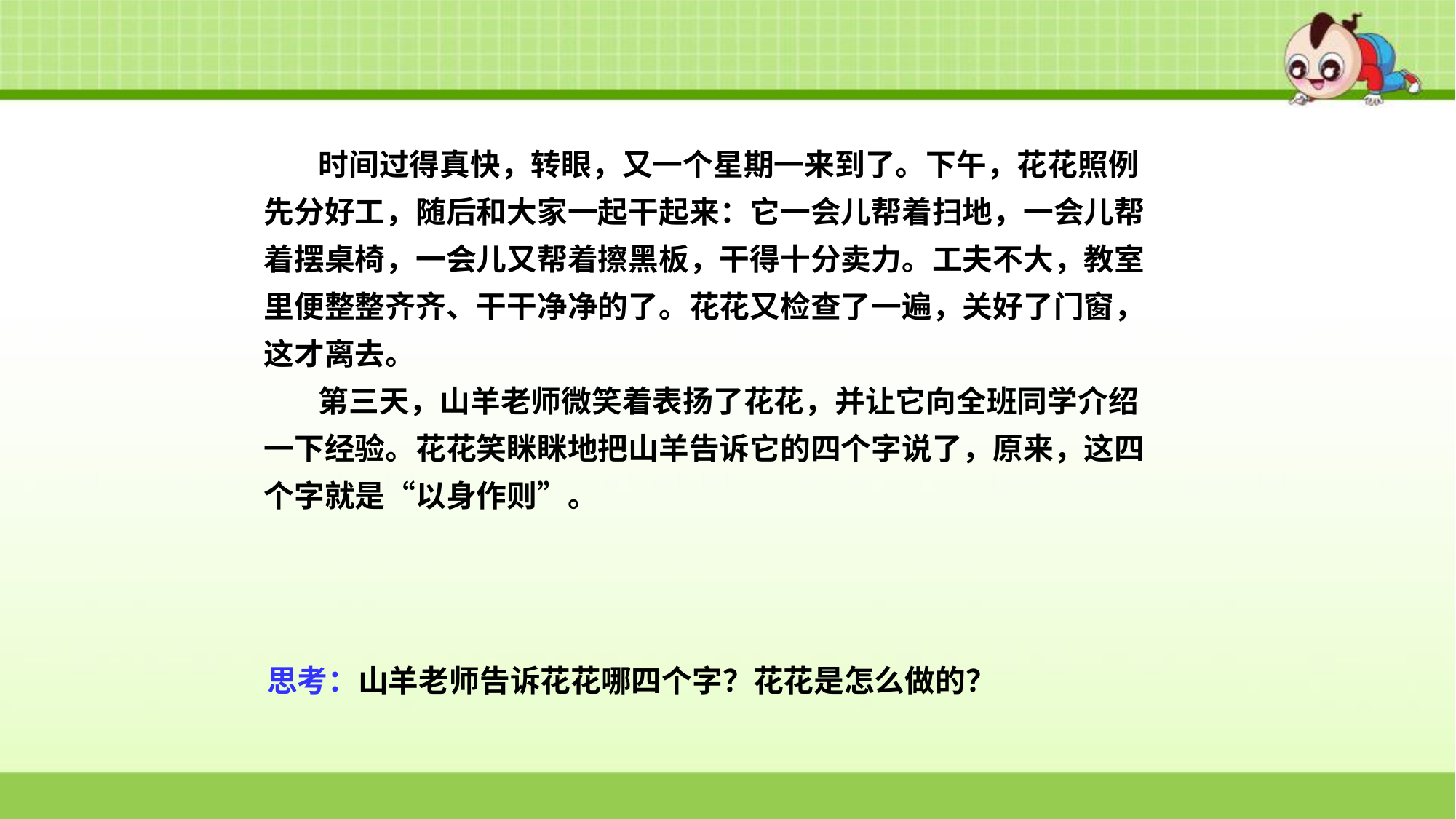

时间过得真快，转眼，又一个星期一来到了。下午，花花照例先分好工，随后和大家一起干起来：它一会儿帮着扫地，一会儿帮着摆桌椅，一会儿又帮着擦黑板，干得十分卖力。工夫不大，教室里便整整齐齐、干干净净的了。花花又检查了一遍，关好了门窗，这才离去。
第三天，山羊老师微笑着表扬了花花，并让它向全班同学介绍一下经验。花花笑眯眯地把山羊告诉它的四个字说了，原来，这四个字就是“以身作则”。
思考：山羊老师告诉花花哪四个字？花花是怎么做的？